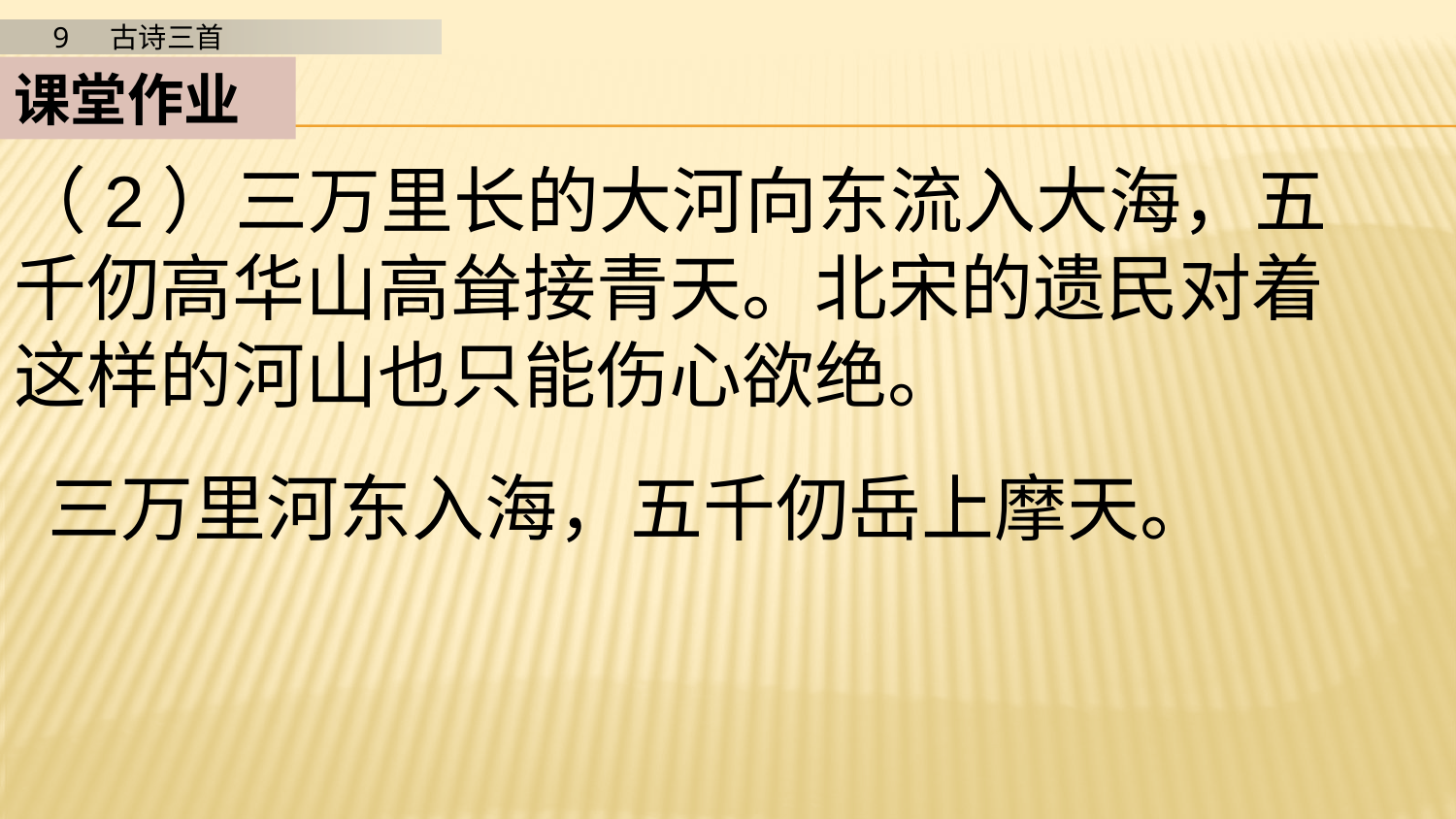

课堂作业
（2）三万里长的大河向东流入大海，五千仞高华山高耸接青天。北宋的遗民对着这样的河山也只能伤心欲绝。
三万里河东入海，五千仞岳上摩天。